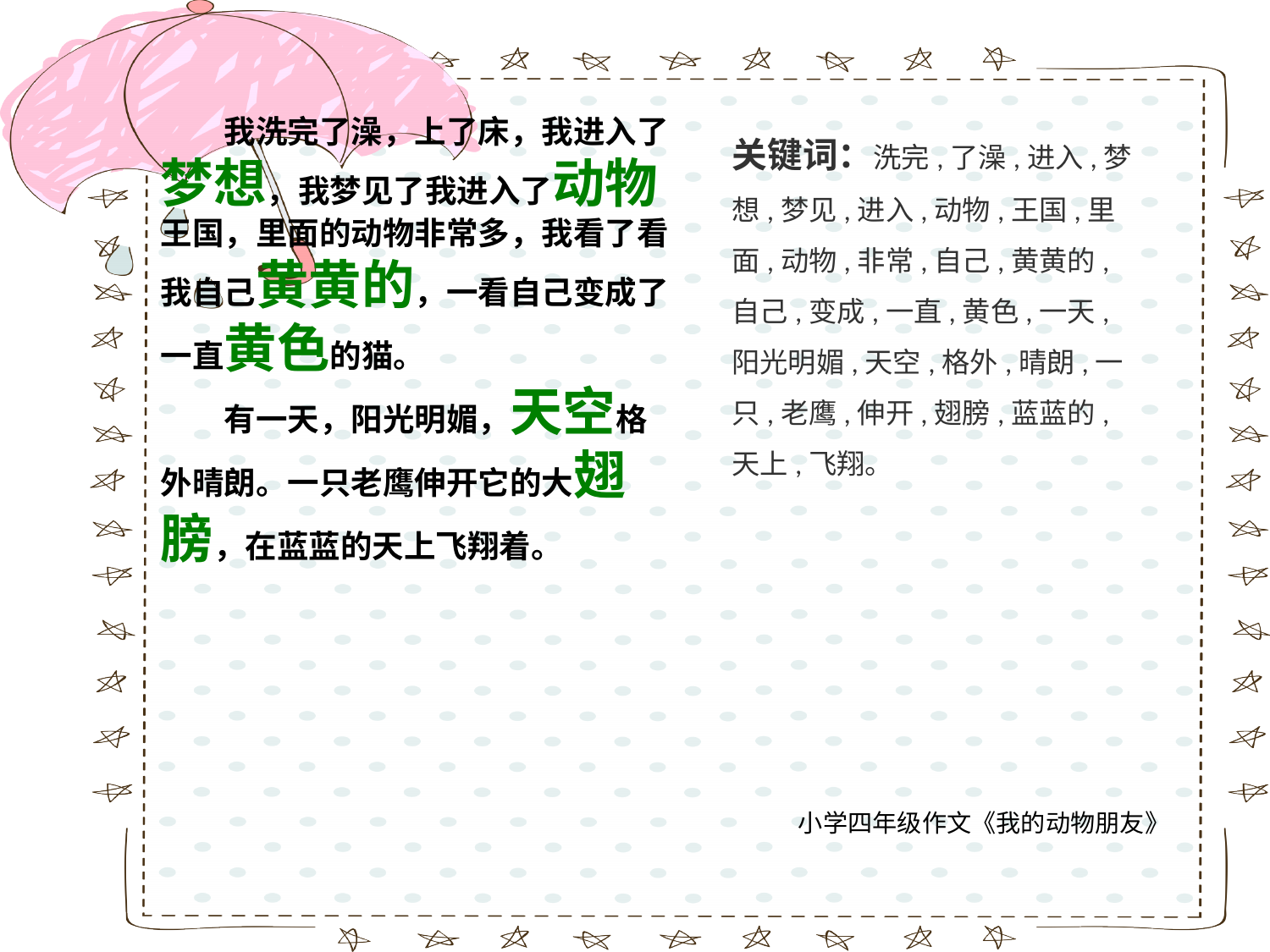

我洗完了澡，上了床，我进入了梦想，我梦见了我进入了动物王国，里面的动物非常多，我看了看我自己黄黄的，一看自己变成了一直黄色的猫。
　　有一天，阳光明媚，天空格外晴朗。一只老鹰伸开它的大翅膀，在蓝蓝的天上飞翔着。
关键词：洗完,了澡,进入,梦想,梦见,进入,动物,王国,里面,动物,非常,自己,黄黄的,自己,变成,一直,黄色,一天,阳光明媚,天空,格外,晴朗,一只,老鹰,伸开,翅膀,蓝蓝的,天上,飞翔。
小学四年级作文《我的动物朋友》